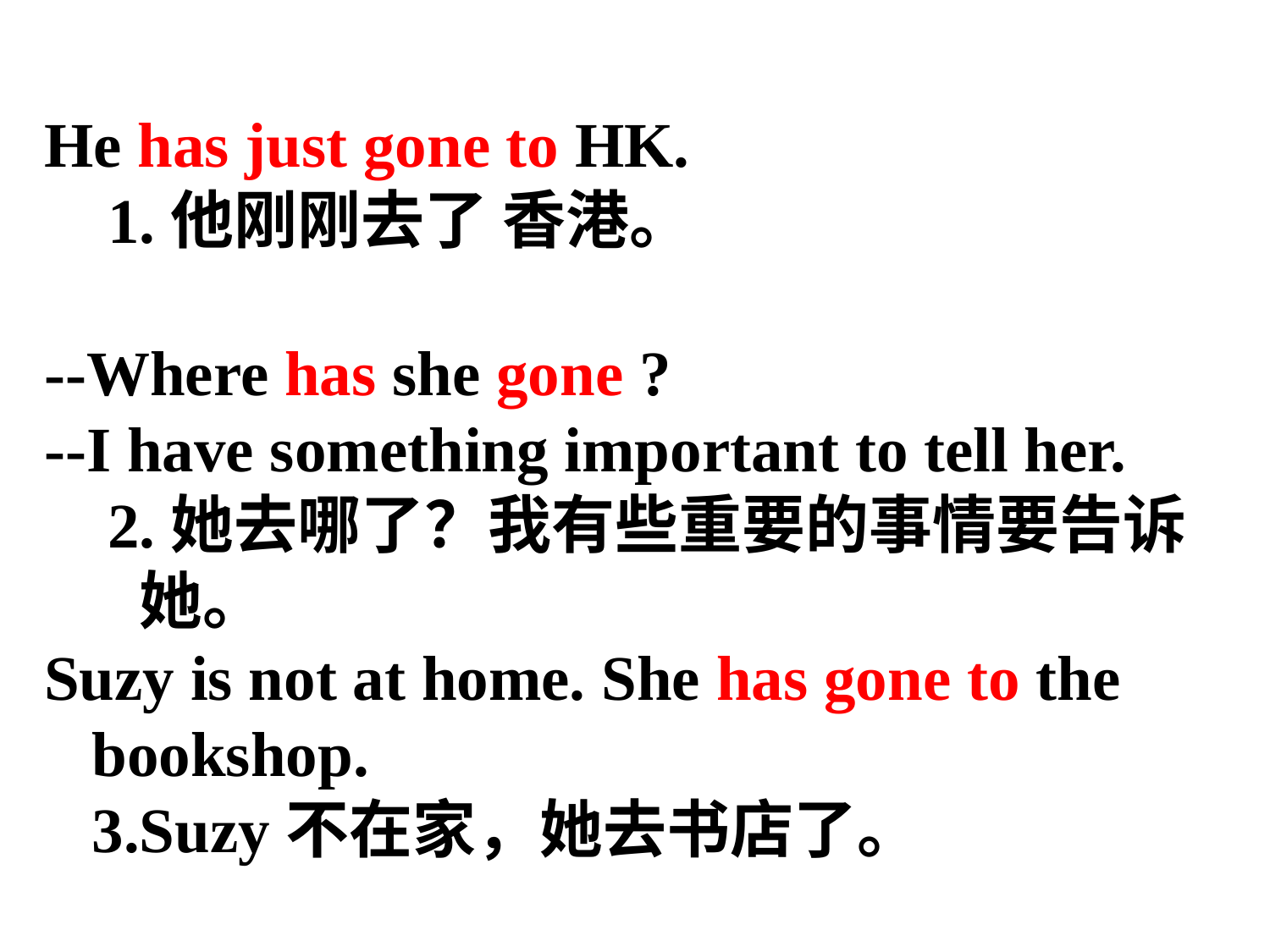

He has just gone to HK.
    1.他刚刚去了 香港。

--Where has she gone ?
--I have something important to tell her.
    2.她去哪了？我有些重要的事情要告诉她。
Suzy is not at home. She has gone to the
   bookshop.
   3.Suzy不在家，她去书店了。